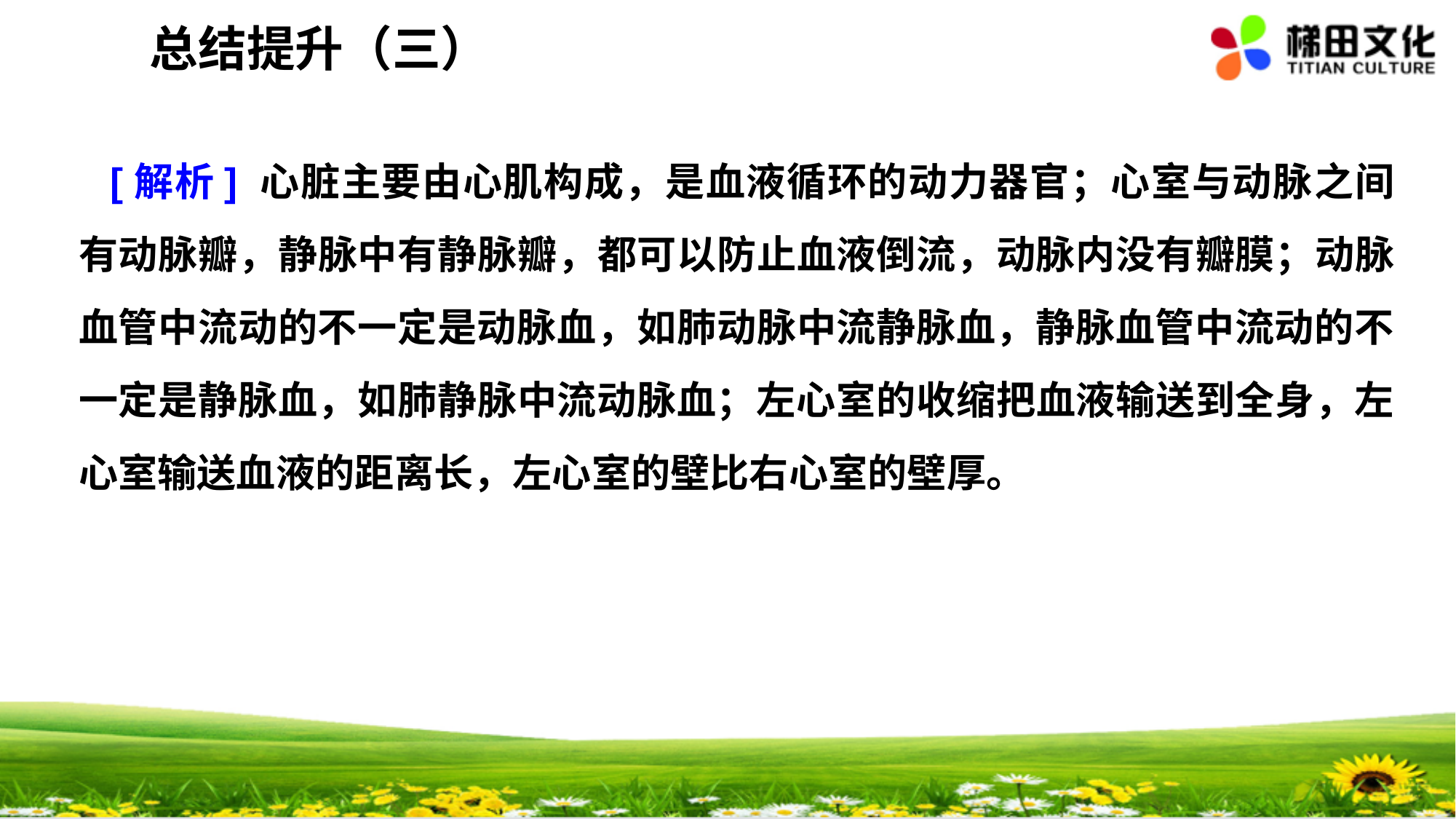

总结提升（三）
[解析] 心脏主要由心肌构成，是血液循环的动力器官；心室与动脉之间有动脉瓣，静脉中有静脉瓣，都可以防止血液倒流，动脉内没有瓣膜；动脉血管中流动的不一定是动脉血，如肺动脉中流静脉血，静脉血管中流动的不一定是静脉血，如肺静脉中流动脉血；左心室的收缩把血液输送到全身，左心室输送血液的距离长，左心室的壁比右心室的壁厚。